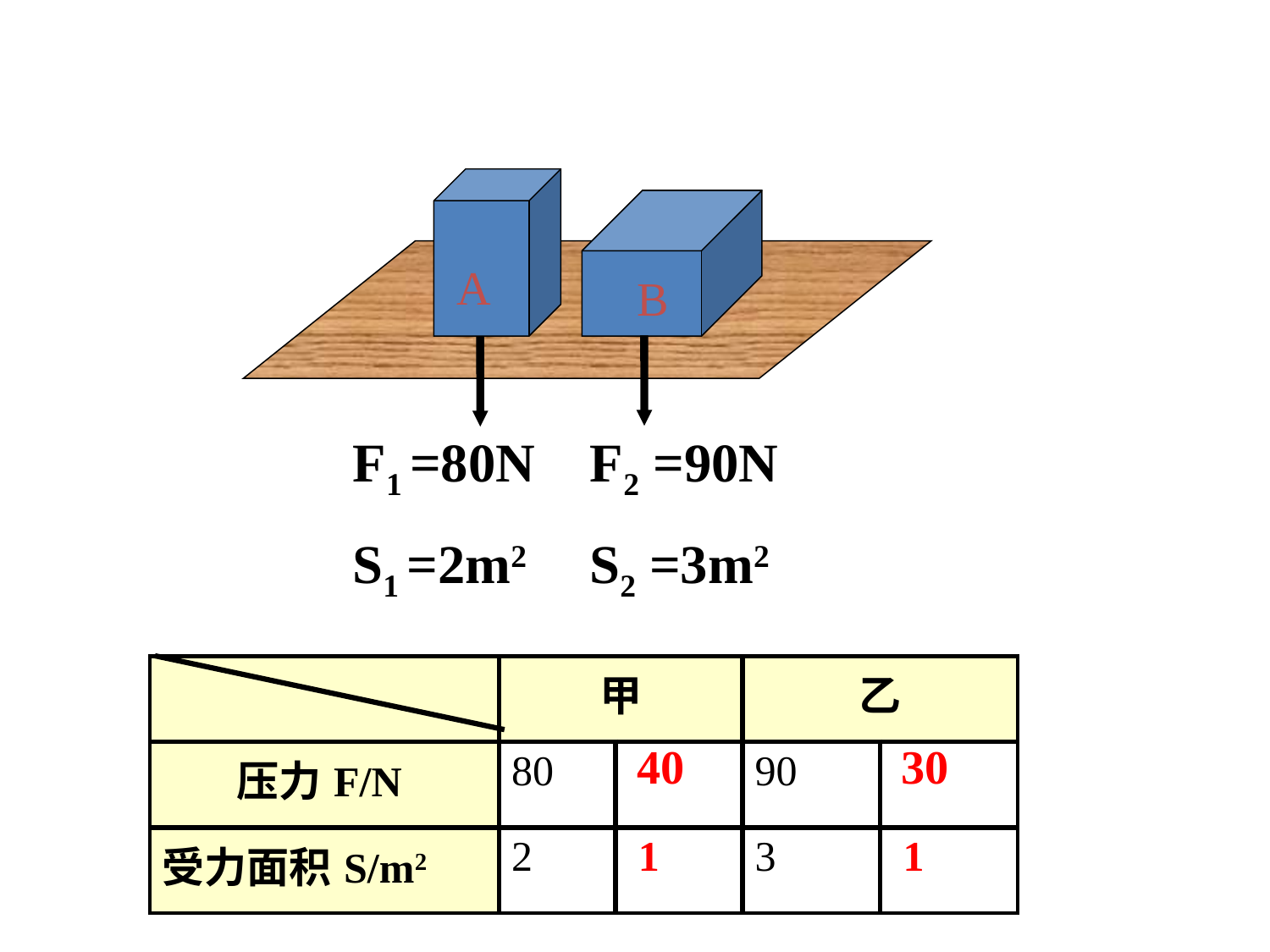

A
B

F1 =80N    F2 =90N
S1 =2m2     S2 =3m2

|  | 甲 |  | 乙 |  |
| --- | --- | --- | --- | --- |
| 压力F/N | 80 |  | 90 |  |
| 受力面积S/m2 | 2 | 1 | 3 | 1 |
40
30